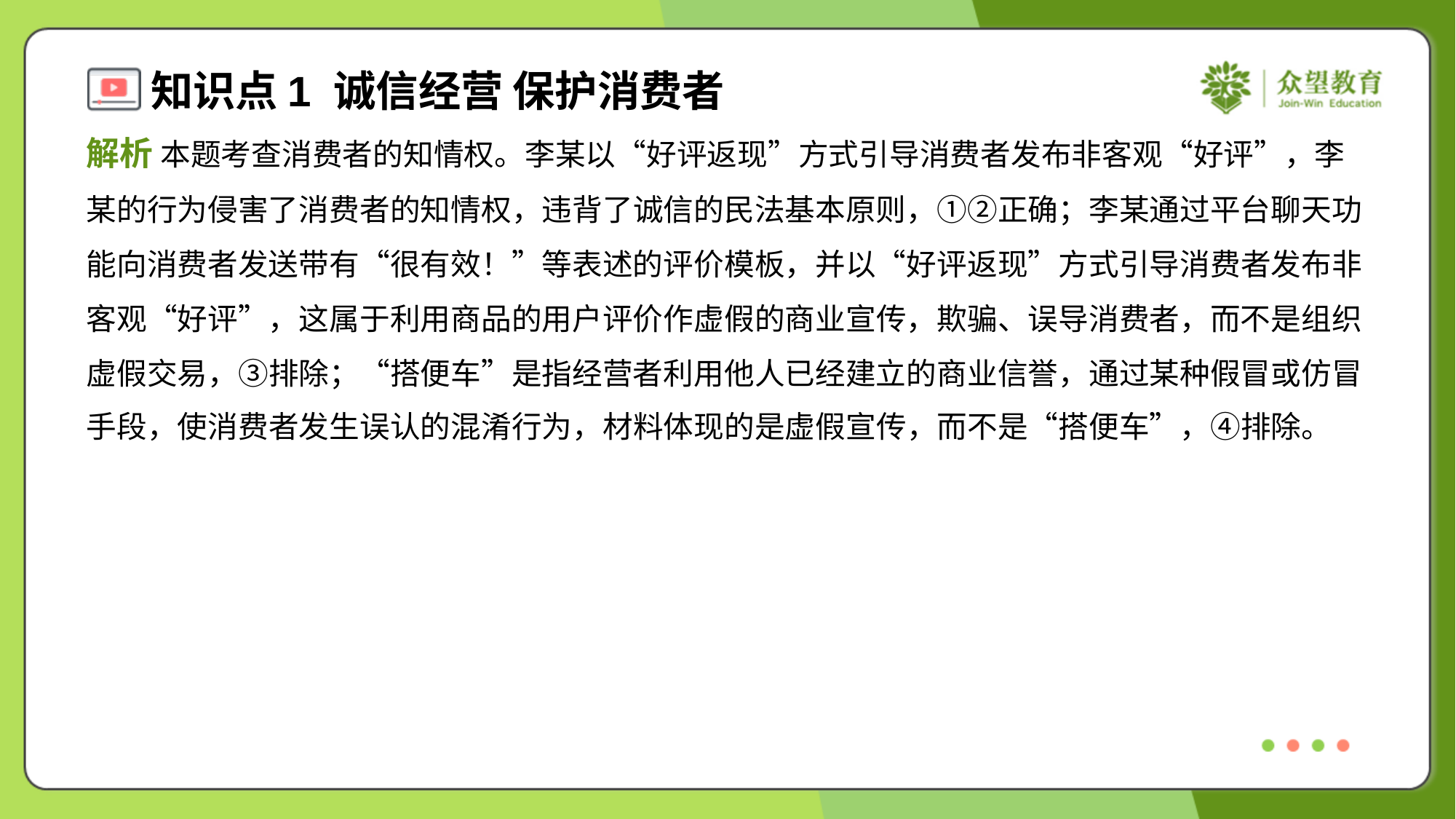

解析 本题考查消费者的知情权。李某以“好评返现”方式引导消费者发布非客观“好评”，李
某的行为侵害了消费者的知情权，违背了诚信的民法基本原则，①②正确；李某通过平台聊天功
能向消费者发送带有“很有效！”等表述的评价模板，并以“好评返现”方式引导消费者发布非
客观“好评”，这属于利用商品的用户评价作虚假的商业宣传，欺骗、误导消费者，而不是组织
虚假交易，③排除；“搭便车”是指经营者利用他人已经建立的商业信誉，通过某种假冒或仿冒
手段，使消费者发生误认的混淆行为，材料体现的是虚假宣传，而不是“搭便车”，④排除。